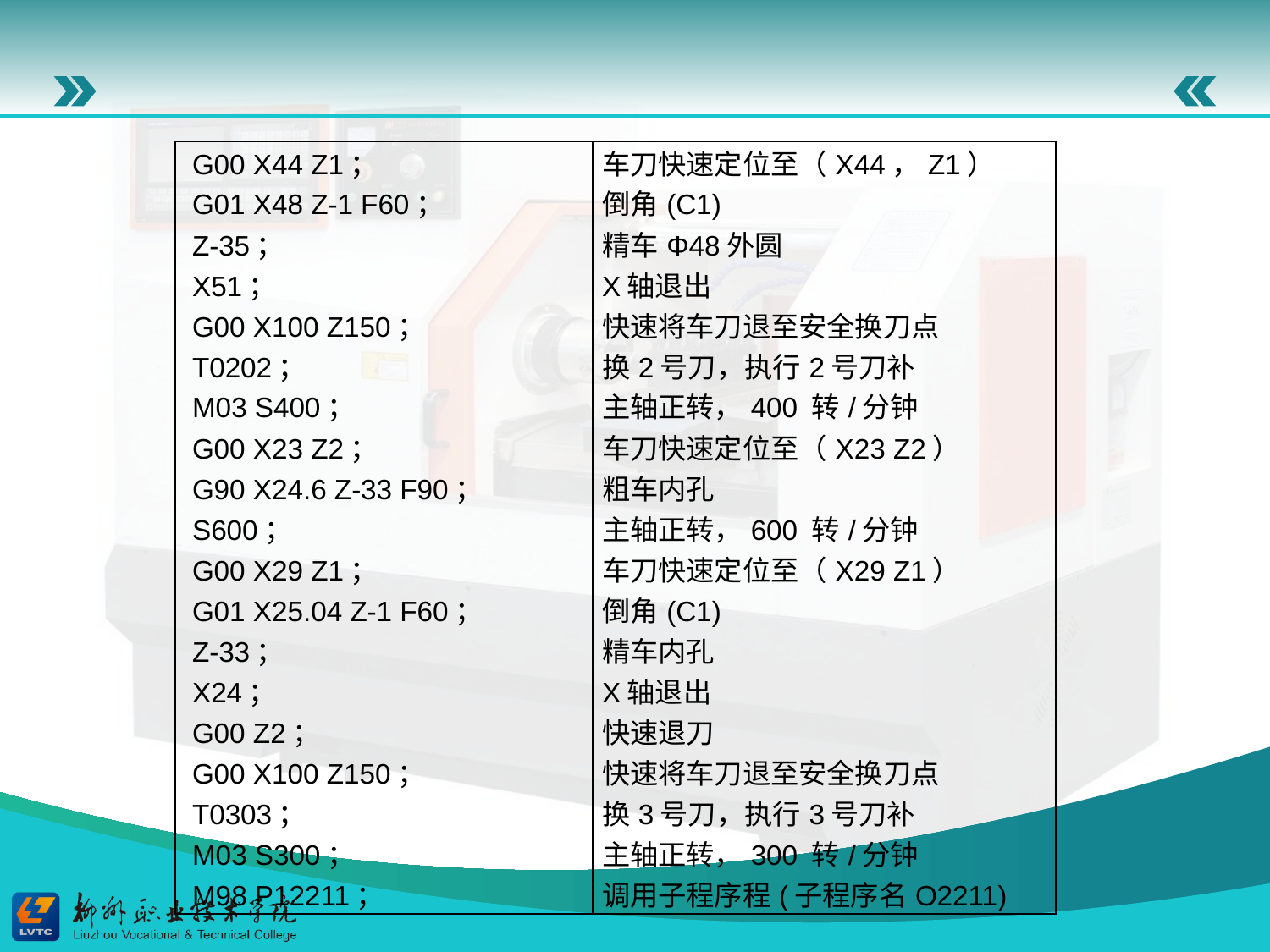

| G00 X44 Z1； G01 X48 Z-1 F60； Z-35； X51； G00 X100 Z150； T0202； M03 S400； G00 X23 Z2； G90 X24.6 Z-33 F90； S600； G00 X29 Z1； G01 X25.04 Z-1 F60； Z-33； X24； G00 Z2； G00 X100 Z150； T0303； M03 S300； M98 P12211； | 车刀快速定位至（X44，Z1） 倒角(C1) 精车Φ48外圆 X轴退出 快速将车刀退至安全换刀点 换2号刀，执行2号刀补 主轴正转，400 转/分钟 车刀快速定位至（X23 Z2） 粗车内孔 主轴正转，600 转/分钟 车刀快速定位至（X29 Z1） 倒角(C1) 精车内孔 X轴退出 快速退刀 快速将车刀退至安全换刀点 换3号刀，执行3号刀补 主轴正转，300 转/分钟 调用子程序程(子程序名O2211) |
| --- | --- |